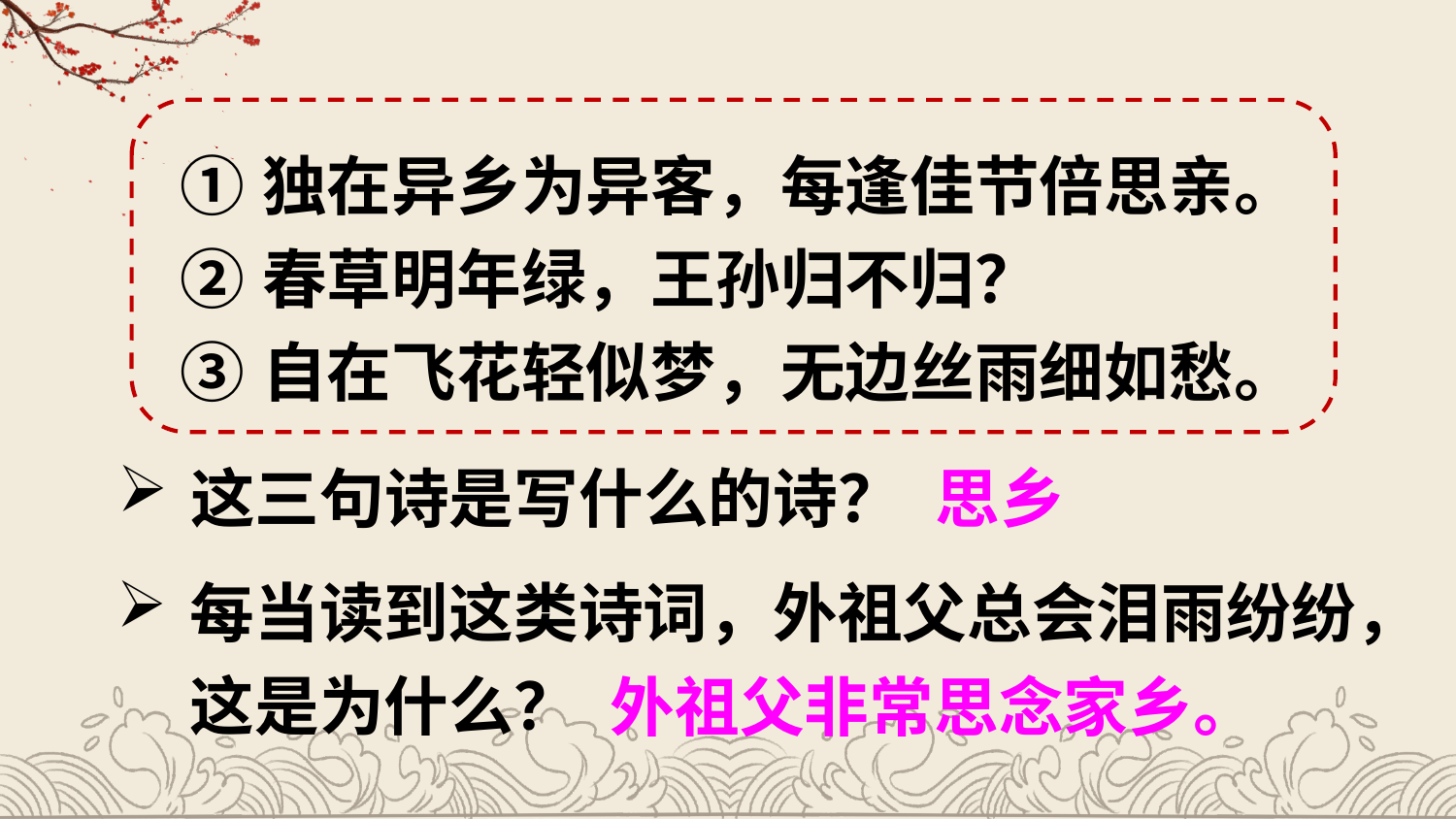

独在异乡为异客，每逢佳节倍思亲。
春草明年绿，王孙归不归？
自在飞花轻似梦，无边丝雨细如愁。
这三句诗是写什么的诗？
思乡
每当读到这类诗词，外祖父总会泪雨纷纷，这是为什么？
外祖父非常思念家乡。